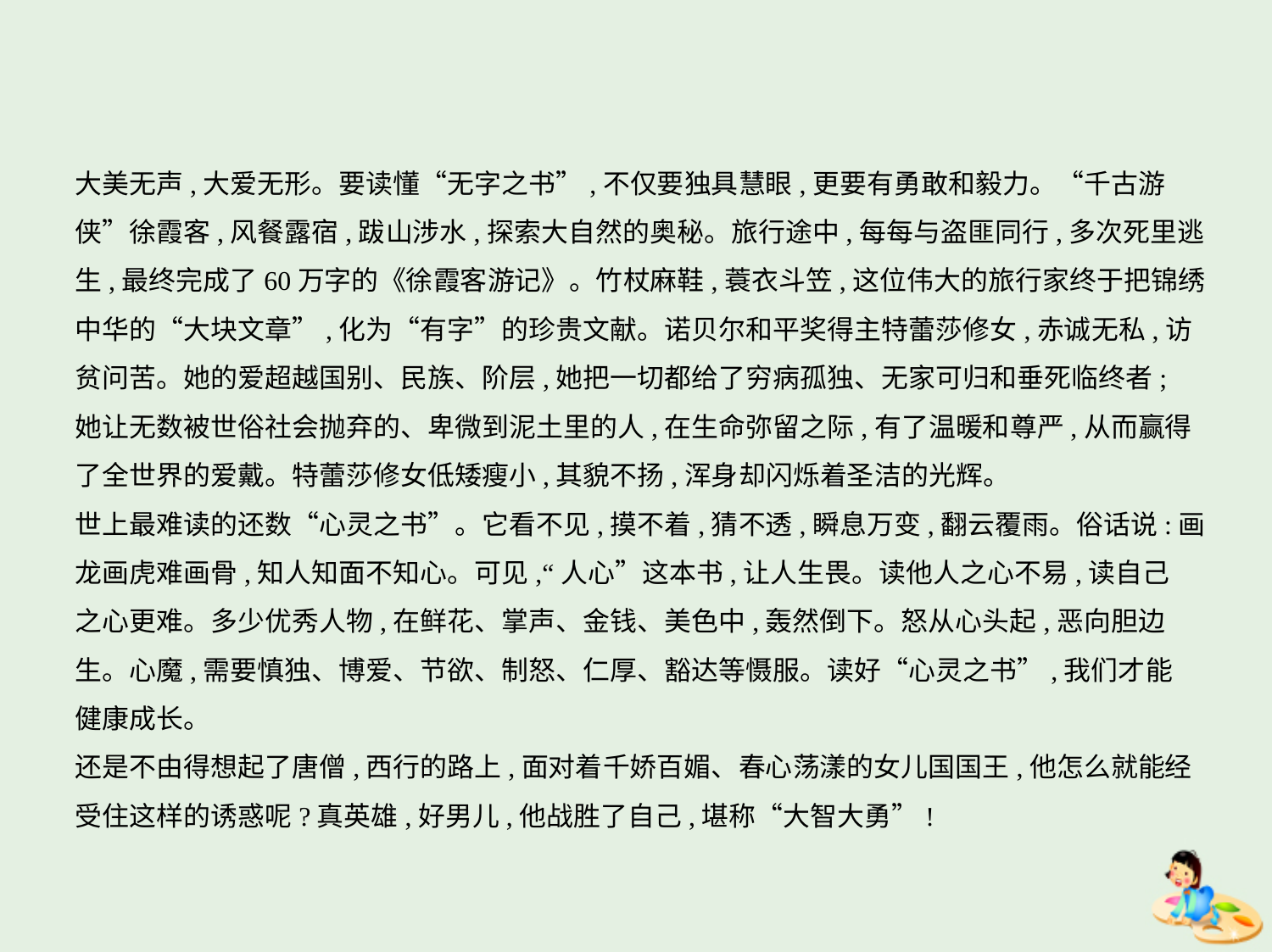

大美无声,大爱无形。要读懂“无字之书”,不仅要独具慧眼,更要有勇敢和毅力。“千古游
侠”徐霞客,风餐露宿,跋山涉水,探索大自然的奥秘。旅行途中,每每与盗匪同行,多次死里逃
生,最终完成了60万字的《徐霞客游记》。竹杖麻鞋,蓑衣斗笠,这位伟大的旅行家终于把锦绣
中华的“大块文章”,化为“有字”的珍贵文献。诺贝尔和平奖得主特蕾莎修女,赤诚无私,访
贫问苦。她的爱超越国别、民族、阶层,她把一切都给了穷病孤独、无家可归和垂死临终者;
她让无数被世俗社会抛弃的、卑微到泥土里的人,在生命弥留之际,有了温暖和尊严,从而赢得
了全世界的爱戴。特蕾莎修女低矮瘦小,其貌不扬,浑身却闪烁着圣洁的光辉。
世上最难读的还数“心灵之书”。它看不见,摸不着,猜不透,瞬息万变,翻云覆雨。俗话说:画
龙画虎难画骨,知人知面不知心。可见,“人心”这本书,让人生畏。读他人之心不易,读自己
之心更难。多少优秀人物,在鲜花、掌声、金钱、美色中,轰然倒下。怒从心头起,恶向胆边
生。心魔,需要慎独、博爱、节欲、制怒、仁厚、豁达等慑服。读好“心灵之书”,我们才能
健康成长。
还是不由得想起了唐僧,西行的路上,面对着千娇百媚、春心荡漾的女儿国国王,他怎么就能经
受住这样的诱惑呢?真英雄,好男儿,他战胜了自己,堪称“大智大勇”!